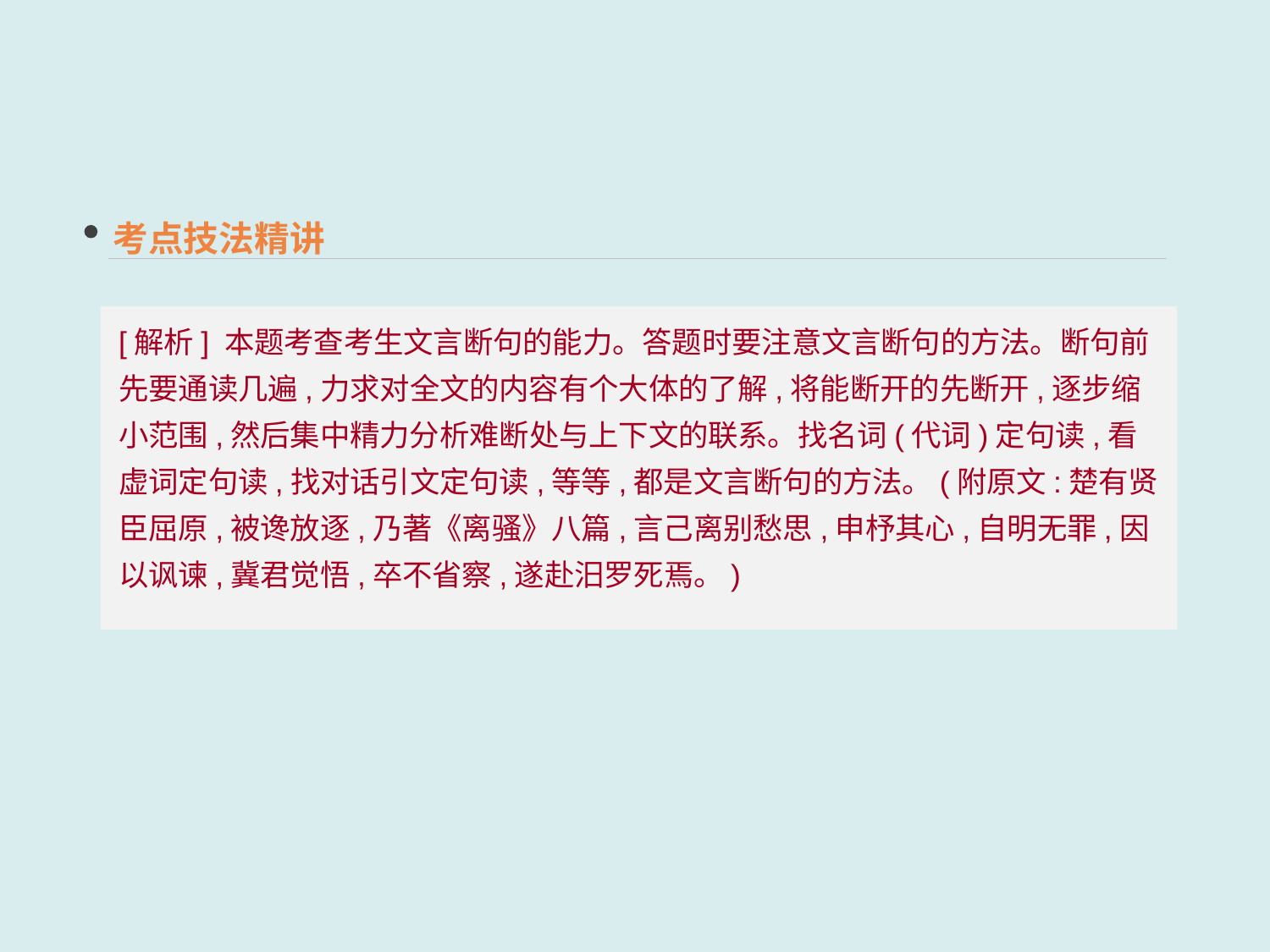

考点技法精讲

[解析] 本题考查考生文言断句的能力。答题时要注意文言断句的方法。断句前先要通读几遍,力求对全文的内容有个大体的了解,将能断开的先断开,逐步缩小范围,然后集中精力分析难断处与上下文的联系。找名词(代词)定句读,看虚词定句读,找对话引文定句读,等等,都是文言断句的方法。(附原文:楚有贤臣屈原,被谗放逐,乃著《离骚》八篇,言己离别愁思,申杼其心,自明无罪,因以讽谏,冀君觉悟,卒不省察,遂赴汨罗死焉。)